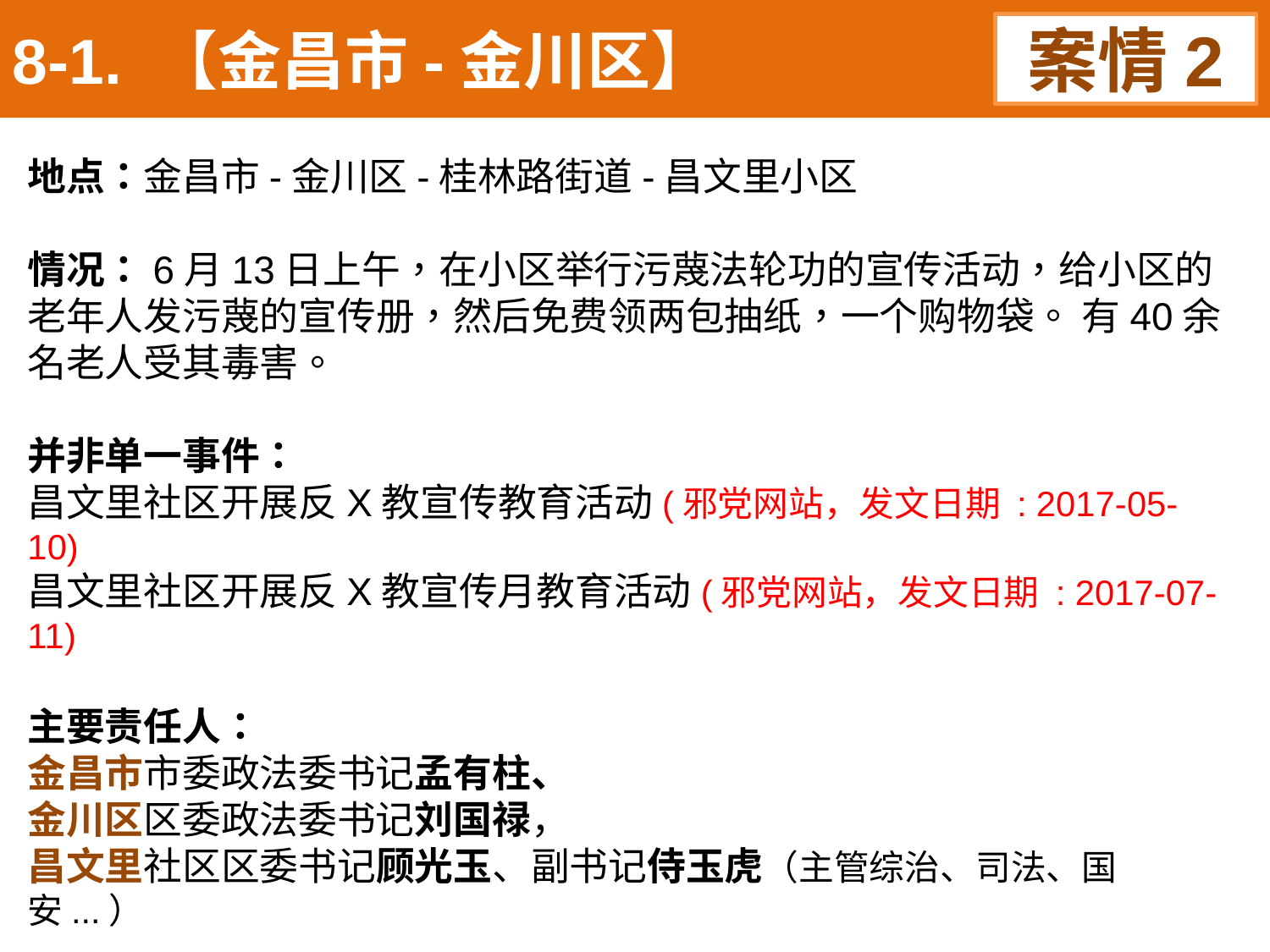

8-1. 【金昌市-金川区】
案情2
地点：金昌市-金川区-桂林路街道-昌文里小区

情况：6月13日上午，在小区举行污蔑法轮功的宣传活动，给小区的老年人发污蔑的宣传册，然后免费领两包抽纸，一个购物袋。 有40余名老人受其毒害。

并非单一事件：
昌文里社区开展反X教宣传教育活动(邪党网站，发文日期 : 2017-05-10)
昌文里社区开展反X教宣传月教育活动(邪党网站，发文日期 : 2017-07-11)

主要责任人：
金昌市市委政法委书记孟有柱、
金川区区委政法委书记刘国禄，
昌文里社区区委书记顾光玉、副书记侍玉虎（主管综治、司法、国安...）